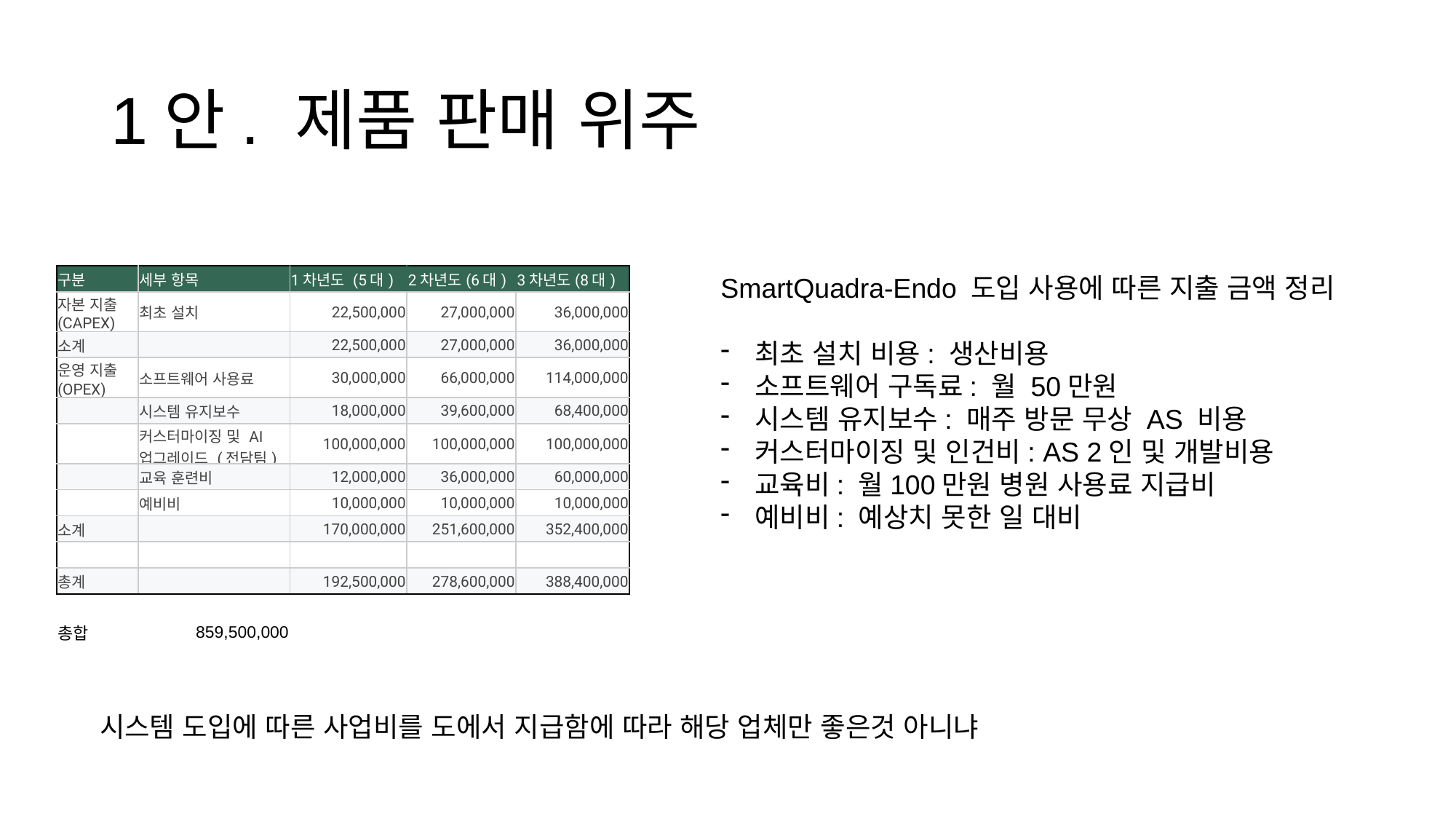

# 1안. 제품 판매 위주
| 구분 | 세부 항목 | 1차년도 (5대) | 2차년도(6대) | 3차년도(8대) |
| --- | --- | --- | --- | --- |
| 자본 지출 (CAPEX) | 최초 설치 | 22,500,000 | 27,000,000 | 36,000,000 |
| 소계 |  | 22,500,000 | 27,000,000 | 36,000,000 |
| 운영 지출 (OPEX) | 소프트웨어 사용료 | 30,000,000 | 66,000,000 | 114,000,000 |
|  | 시스템 유지보수 | 18,000,000 | 39,600,000 | 68,400,000 |
|  | 커스터마이징 및 AI업그레이드 (전담팀) | 100,000,000 | 100,000,000 | 100,000,000 |
|  | 교육 훈련비 | 12,000,000 | 36,000,000 | 60,000,000 |
|  | 예비비 | 10,000,000 | 10,000,000 | 10,000,000 |
| 소계 |  | 170,000,000 | 251,600,000 | 352,400,000 |
|  |  |  |  |  |
| 총계 |  | 192,500,000 | 278,600,000 | 388,400,000 |
|  |  |  |  |  |
| 총합 | 859,500,000 |  |  |  |
SmartQuadra-Endo 도입 사용에 따른 지출 금액 정리

최초 설치 비용: 생산비용
소프트웨어 구독료: 월 50만원
시스템 유지보수: 매주 방문 무상 AS 비용
커스터마이징 및 인건비: AS 2인 및 개발비용
교육비: 월100만원 병원 사용료 지급비
예비비: 예상치 못한 일 대비

시스템 도입에 따른 사업비를 도에서 지급함에 따라 해당 업체만 좋은것 아니냐